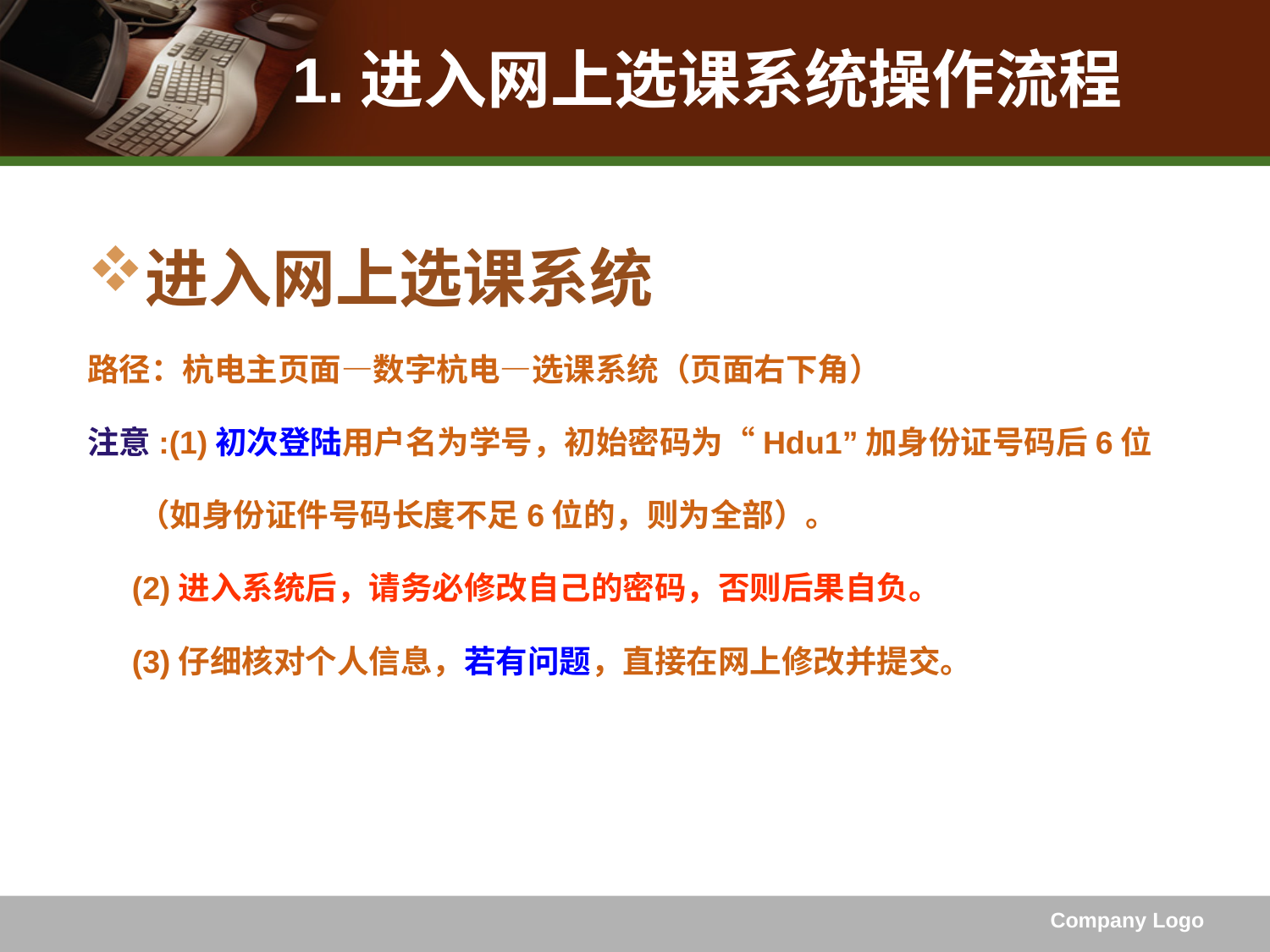

# 1.进入网上选课系统操作流程
进入网上选课系统
路径：杭电主页面—数字杭电—选课系统（页面右下角）
注意:(1)初次登陆用户名为学号，初始密码为“Hdu1”加身份证号码后6位
      （如身份证件号码长度不足6位的，则为全部）。
     (2)进入系统后，请务必修改自己的密码，否则后果自负。
     (3)仔细核对个人信息，若有问题，直接在网上修改并提交。
Company Logo